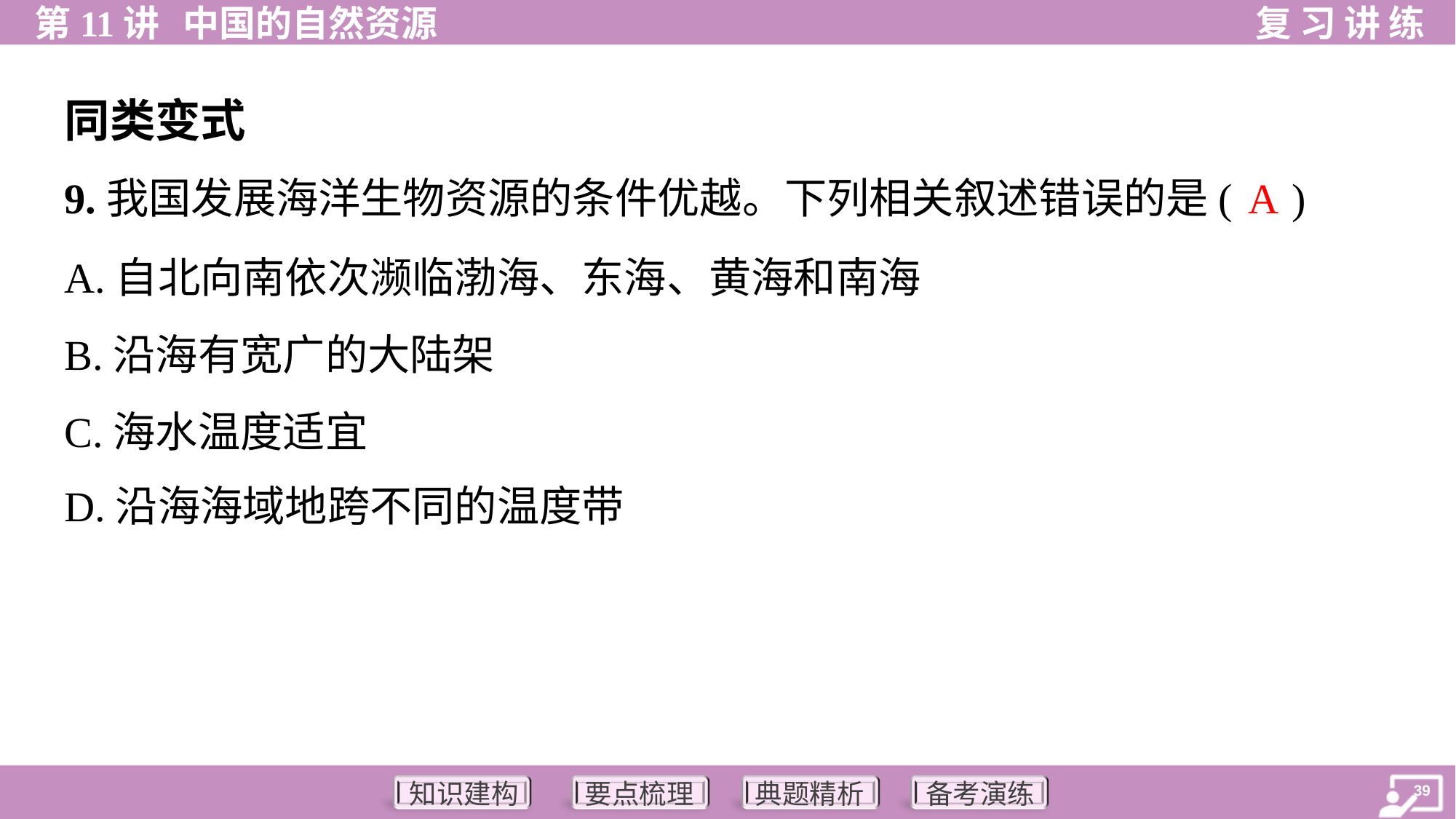

同类变式
A
9.我国发展海洋生物资源的条件优越。下列相关叙述错误的是(     )
A.自北向南依次濒临渤海、东海、黄海和南海
B.沿海有宽广的大陆架
C.海水温度适宜
D.沿海海域地跨不同的温度带